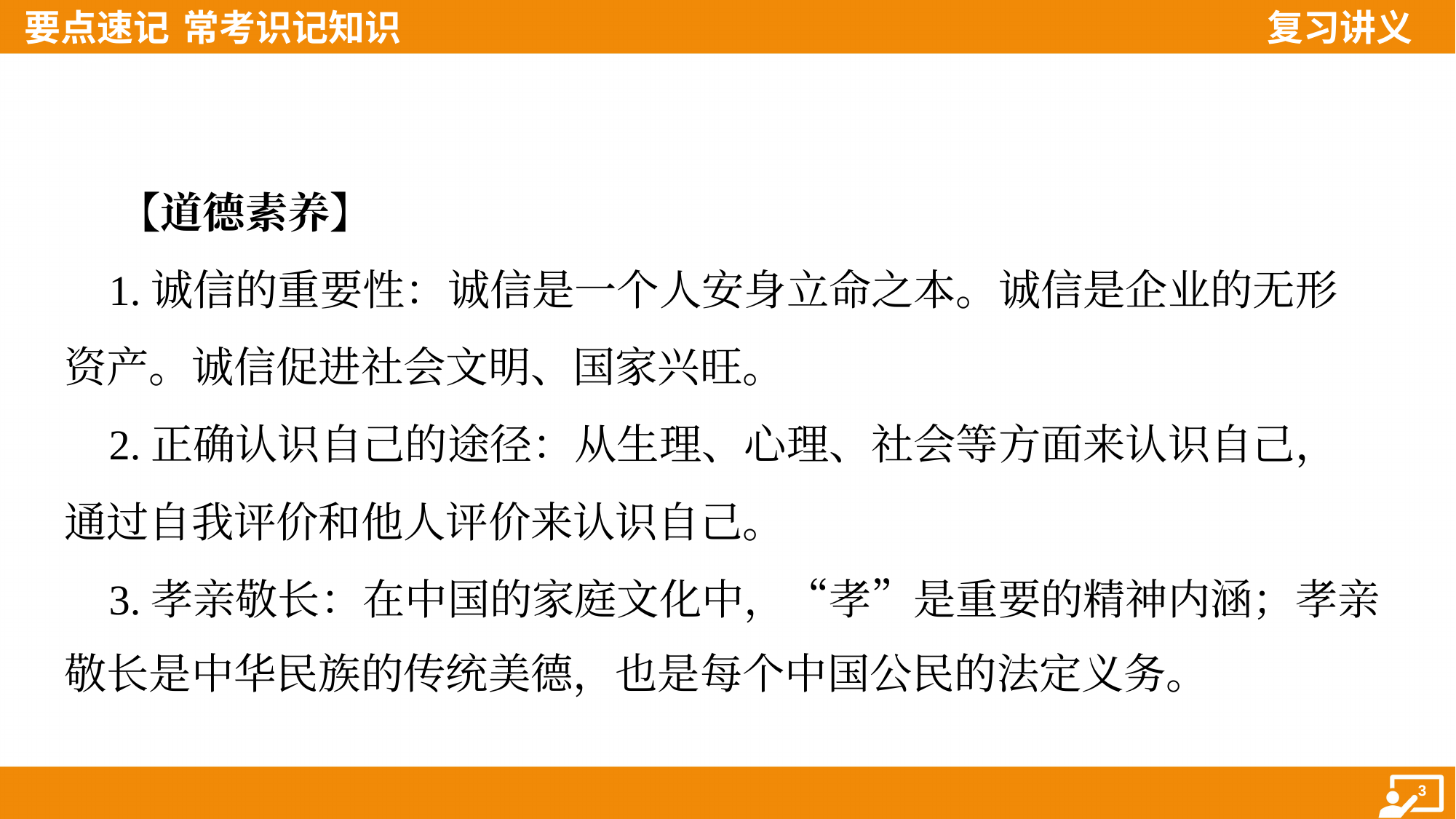

【道德素养】
    1.诚信的重要性：诚信是一个人安身立命之本。诚信是企业的无形
资产。诚信促进社会文明、国家兴旺。
    2.正确认识自己的途径：从生理、心理、社会等方面来认识自己，
通过自我评价和他人评价来认识自己。
    3.孝亲敬长：在中国的家庭文化中，“孝”是重要的精神内涵；孝亲
敬长是中华民族的传统美德，也是每个中国公民的法定义务。